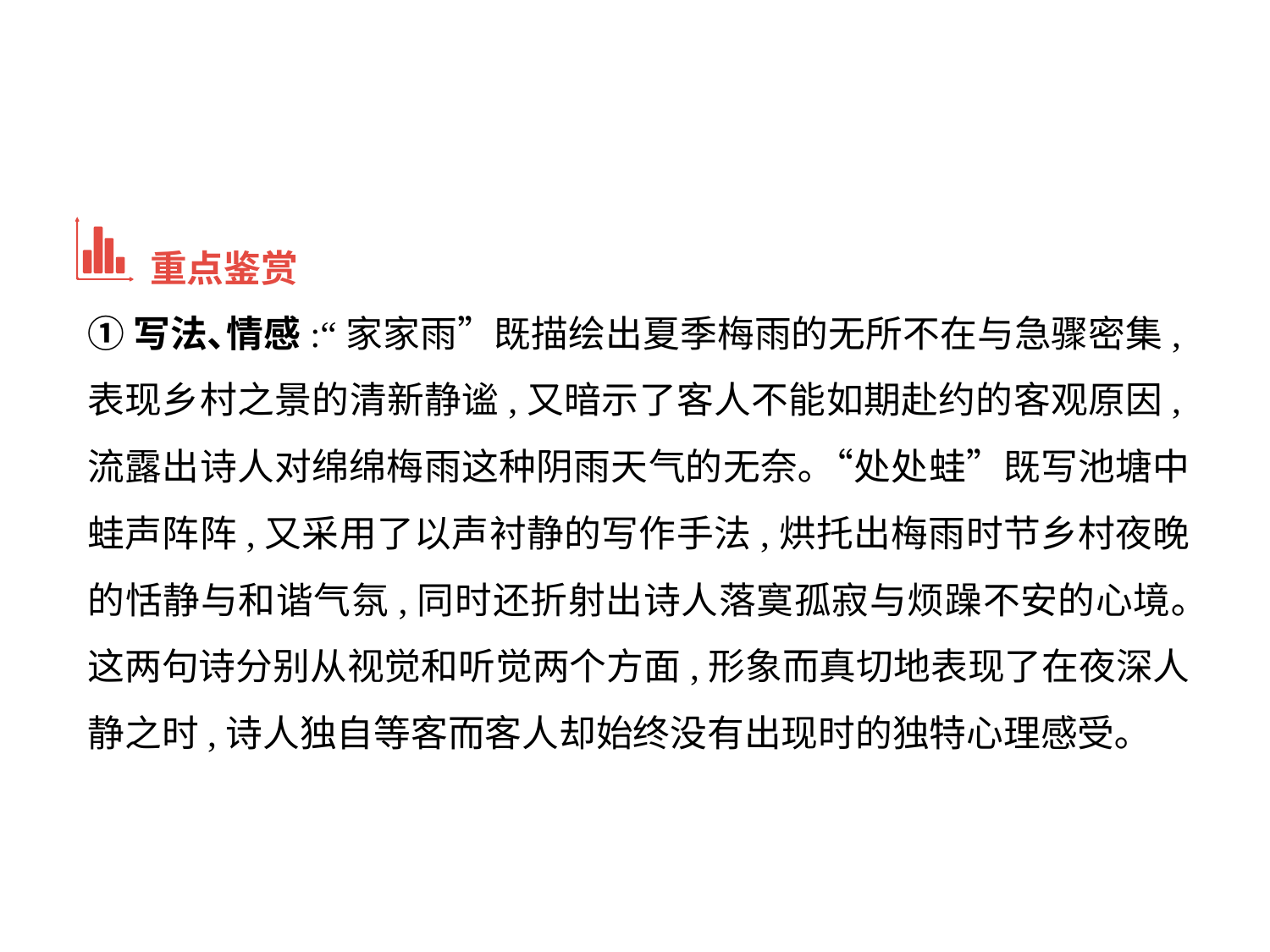

重点鉴赏
①写法､情感:“家家雨”既描绘出夏季梅雨的无所不在与急骤密集,表现乡村之景的清新静谧,又暗示了客人不能如期赴约的客观原因,流露出诗人对绵绵梅雨这种阴雨天气的无奈｡“处处蛙”既写池塘中蛙声阵阵,又采用了以声衬静的写作手法,烘托出梅雨时节乡村夜晚的恬静与和谐气氛,同时还折射出诗人落寞孤寂与烦躁不安的心境｡这两句诗分别从视觉和听觉两个方面,形象而真切地表现了在夜深人静之时,诗人独自等客而客人却始终没有出现时的独特心理感受｡